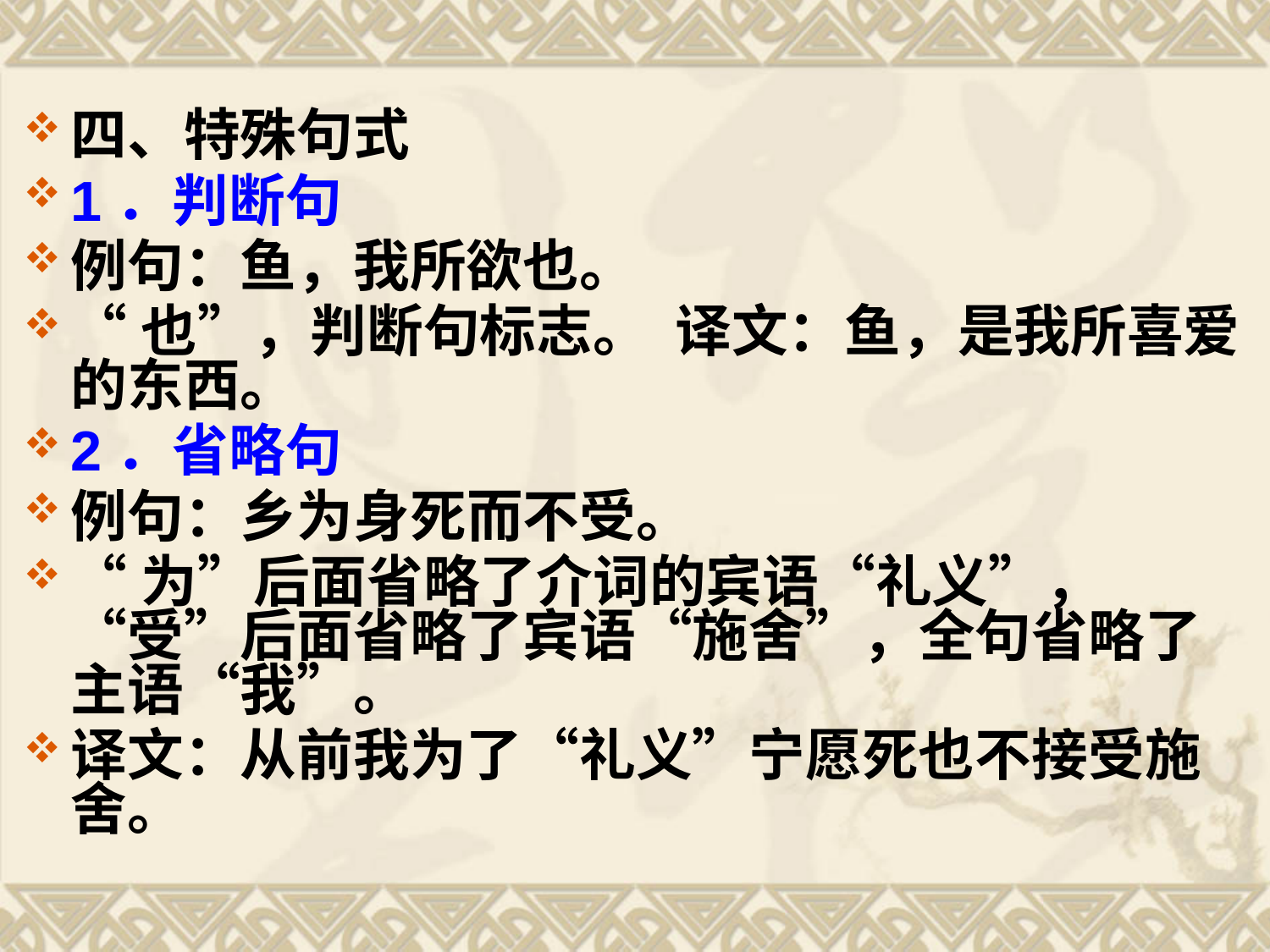

四、特殊句式
1．判断句
例句：鱼，我所欲也。
“也”，判断句标志。  译文：鱼，是我所喜爱的东西。
2．省略句
例句：乡为身死而不受。
“为”后面省略了介词的宾语“礼义”，“受”后面省略了宾语“施舍”，全句省略了主语“我”。
译文：从前我为了“礼义”宁愿死也不接受施舍。